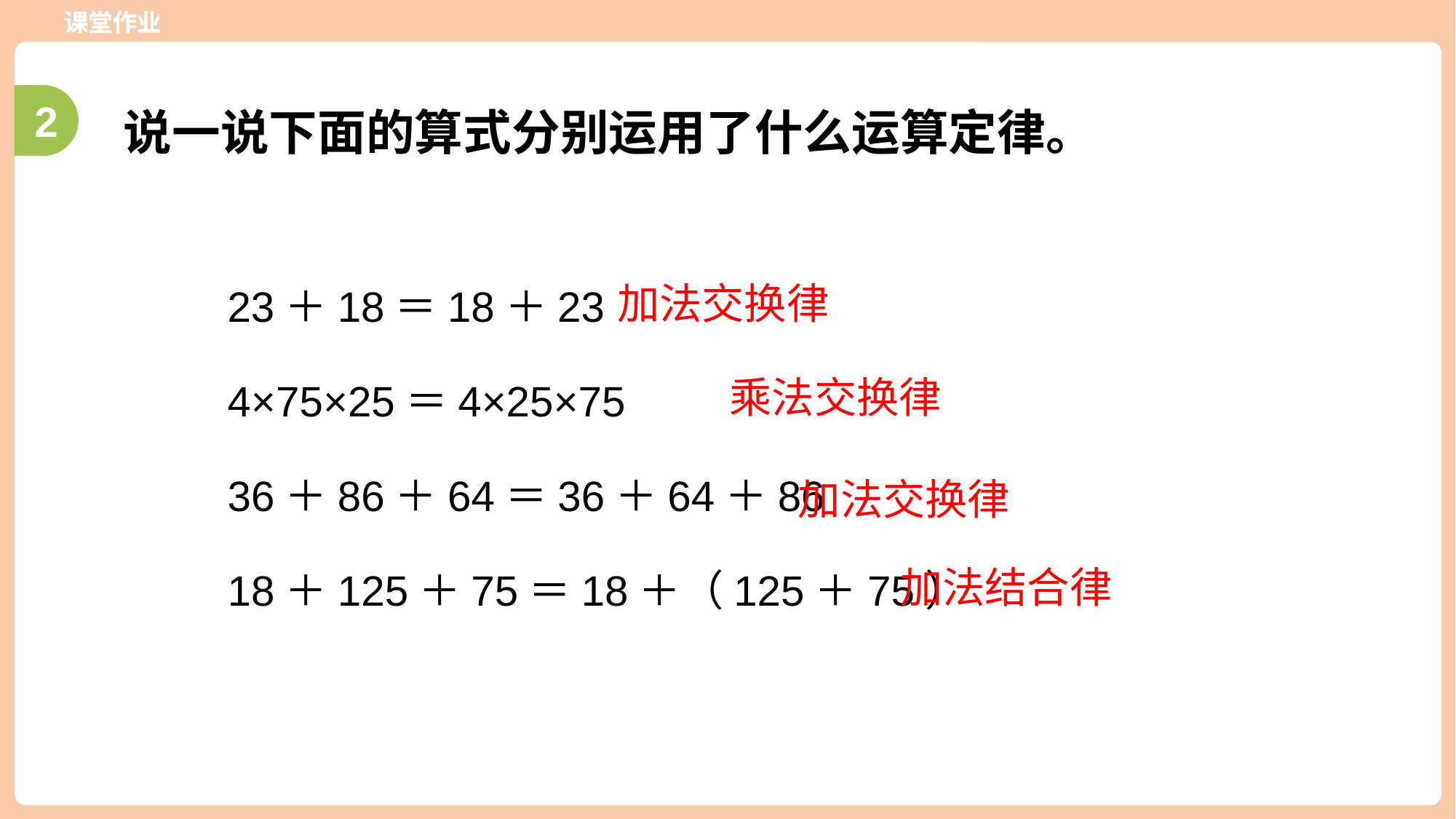

课堂作业
说一说下面的算式分别运用了什么运算定律。
2
23＋18＝18＋23
加法交换律
4×75×25＝4×25×75
乘法交换律
36＋86＋64＝36＋64＋86
加法交换律
18＋125＋75＝18＋（125＋75）
加法结合律